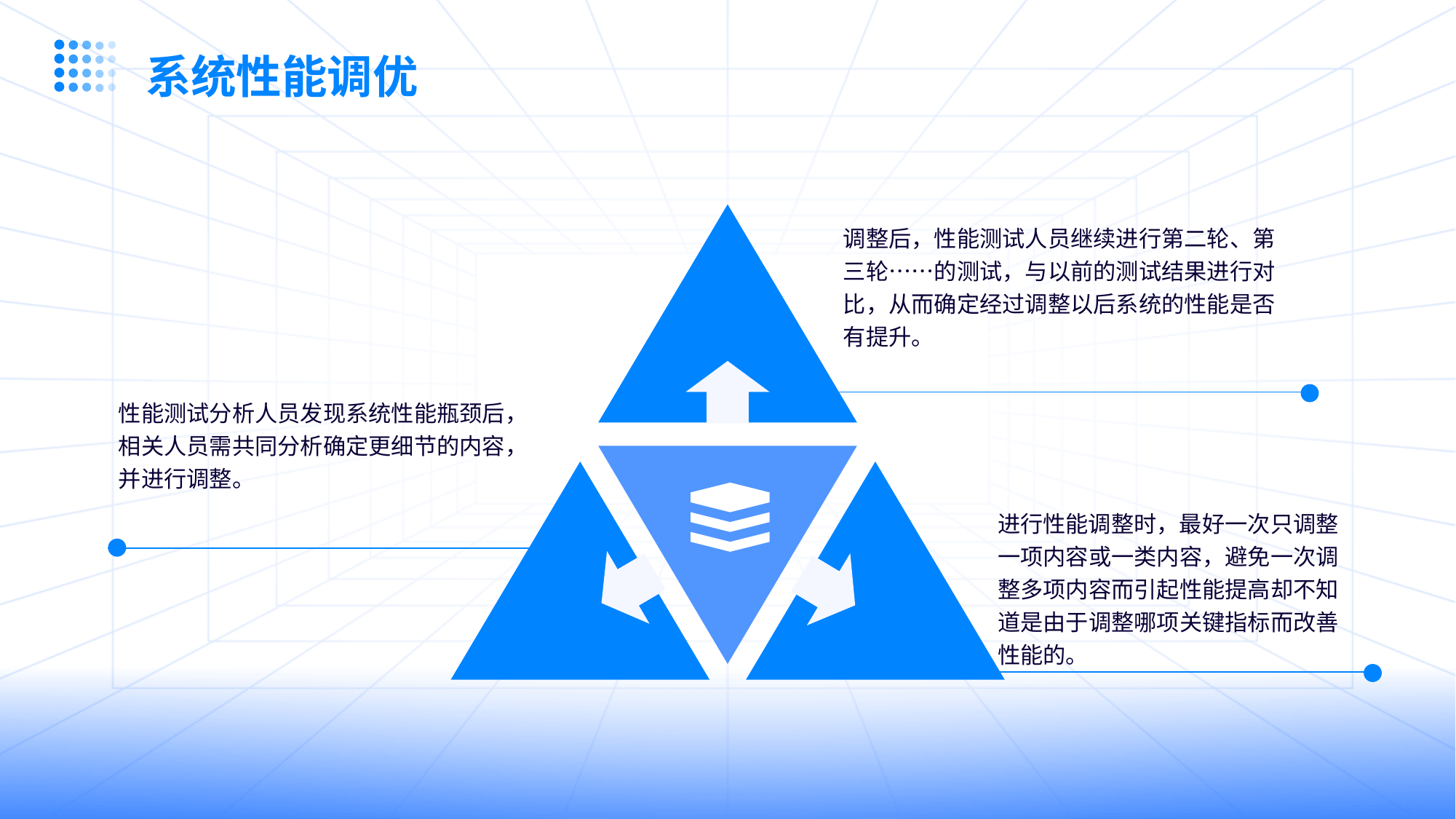

系统性能调优

调整后，性能测试人员继续进行第二轮、第三轮……的测试，与以前的测试结果进行对比，从而确定经过调整以后系统的性能是否有提升。

性能测试分析人员发现系统性能瓶颈后，相关人员需共同分析确定更细节的内容，并进行调整。

进行性能调整时，最好一次只调整一项内容或一类内容，避免一次调整多项内容而引起性能提高却不知道是由于调整哪项关键指标而改善性能的。